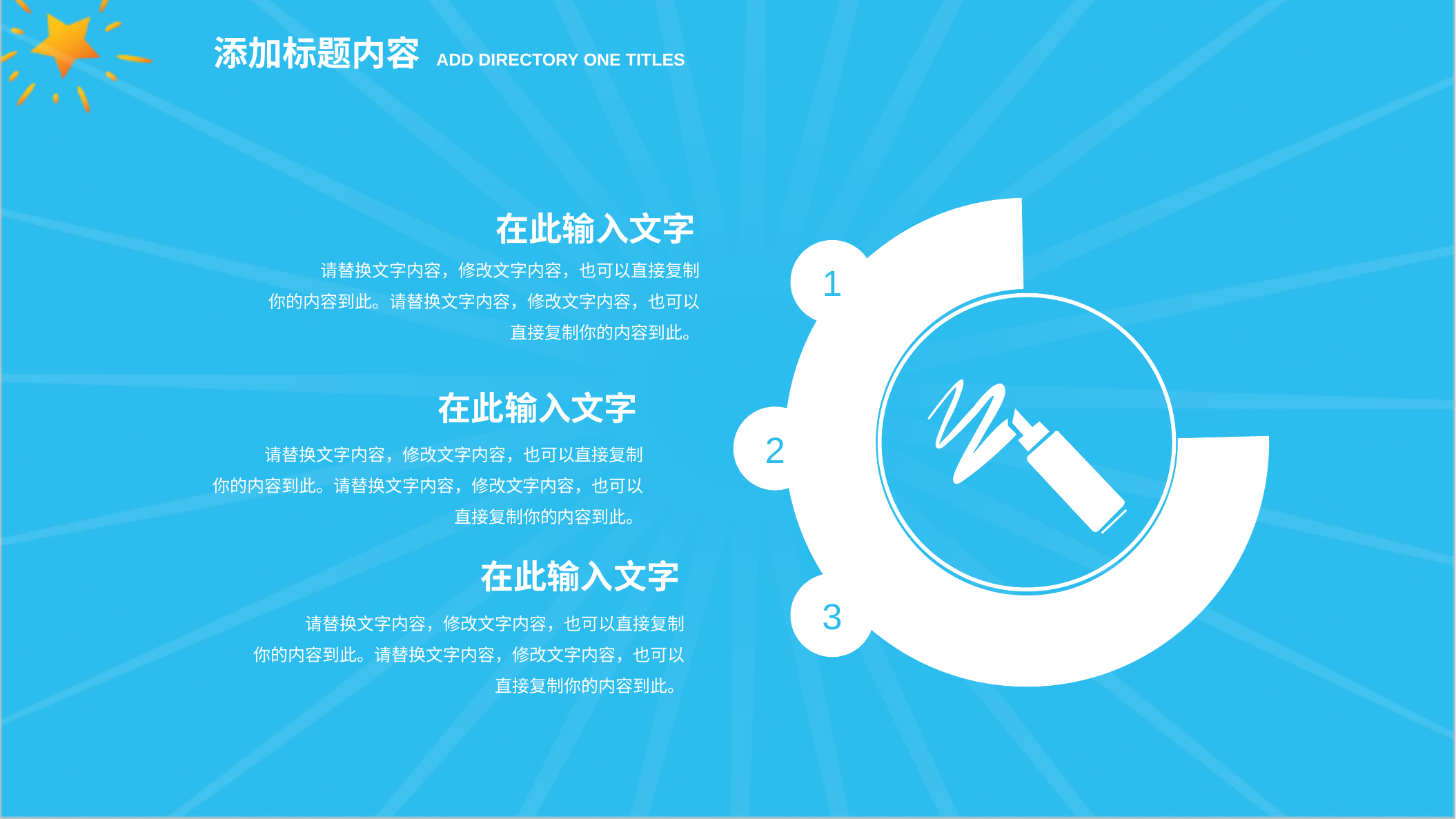

在此输入文字
1
请替换文字内容，修改文字内容，也可以直接复制你的内容到此。请替换文字内容，修改文字内容，也可以直接复制你的内容到此。

在此输入文字
2
请替换文字内容，修改文字内容，也可以直接复制你的内容到此。请替换文字内容，修改文字内容，也可以直接复制你的内容到此。
在此输入文字
3
请替换文字内容，修改文字内容，也可以直接复制你的内容到此。请替换文字内容，修改文字内容，也可以直接复制你的内容到此。